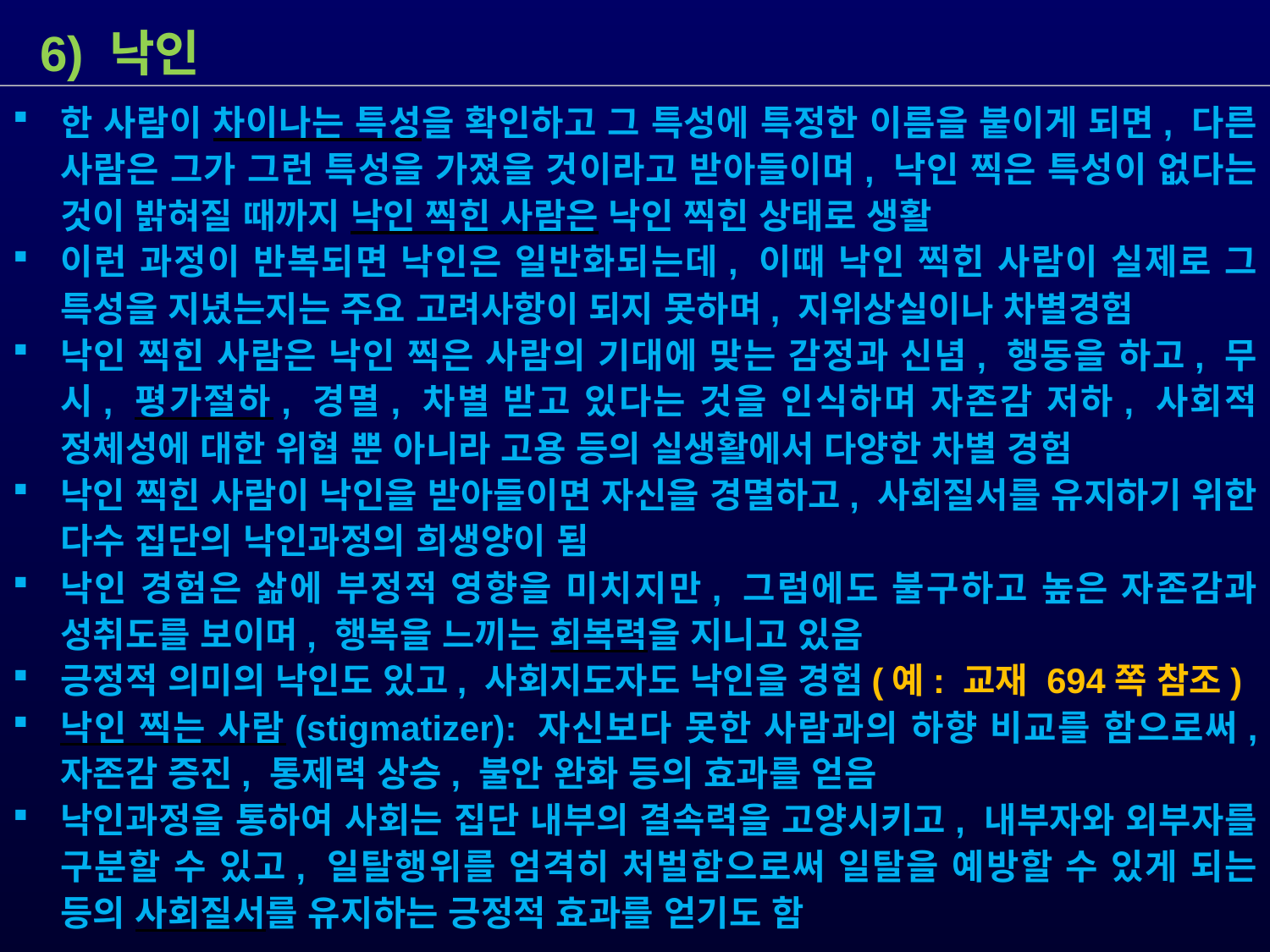

6) 낙인

한 사람이 차이나는 특성을 확인하고 그 특성에 특정한 이름을 붙이게 되면, 다른 사람은 그가 그런 특성을 가졌을 것이라고 받아들이며, 낙인 찍은 특성이 없다는 것이 밝혀질 때까지 낙인 찍힌 사람은 낙인 찍힌 상태로 생활
이런 과정이 반복되면 낙인은 일반화되는데, 이때 낙인 찍힌 사람이 실제로 그 특성을 지녔는지는 주요 고려사항이 되지 못하며, 지위상실이나 차별경험
낙인 찍힌 사람은 낙인 찍은 사람의 기대에 맞는 감정과 신념, 행동을 하고, 무시, 평가절하, 경멸, 차별 받고 있다는 것을 인식하며 자존감 저하, 사회적 정체성에 대한 위협 뿐 아니라 고용 등의 실생활에서 다양한 차별 경험
낙인 찍힌 사람이 낙인을 받아들이면 자신을 경멸하고, 사회질서를 유지하기 위한 다수 집단의 낙인과정의 희생양이 됨
낙인 경험은 삶에 부정적 영향을 미치지만, 그럼에도 불구하고 높은 자존감과 성취도를 보이며, 행복을 느끼는 회복력을 지니고 있음
긍정적 의미의 낙인도 있고, 사회지도자도 낙인을 경험(예: 교재 694쪽 참조)
낙인 찍는 사람(stigmatizer): 자신보다 못한 사람과의 하향 비교를 함으로써, 자존감 증진, 통제력 상승, 불안 완화 등의 효과를 얻음
낙인과정을 통하여 사회는 집단 내부의 결속력을 고양시키고, 내부자와 외부자를 구분할 수 있고, 일탈행위를 엄격히 처벌함으로써 일탈을 예방할 수 있게 되는 등의 사회질서를 유지하는 긍정적 효과를 얻기도 함